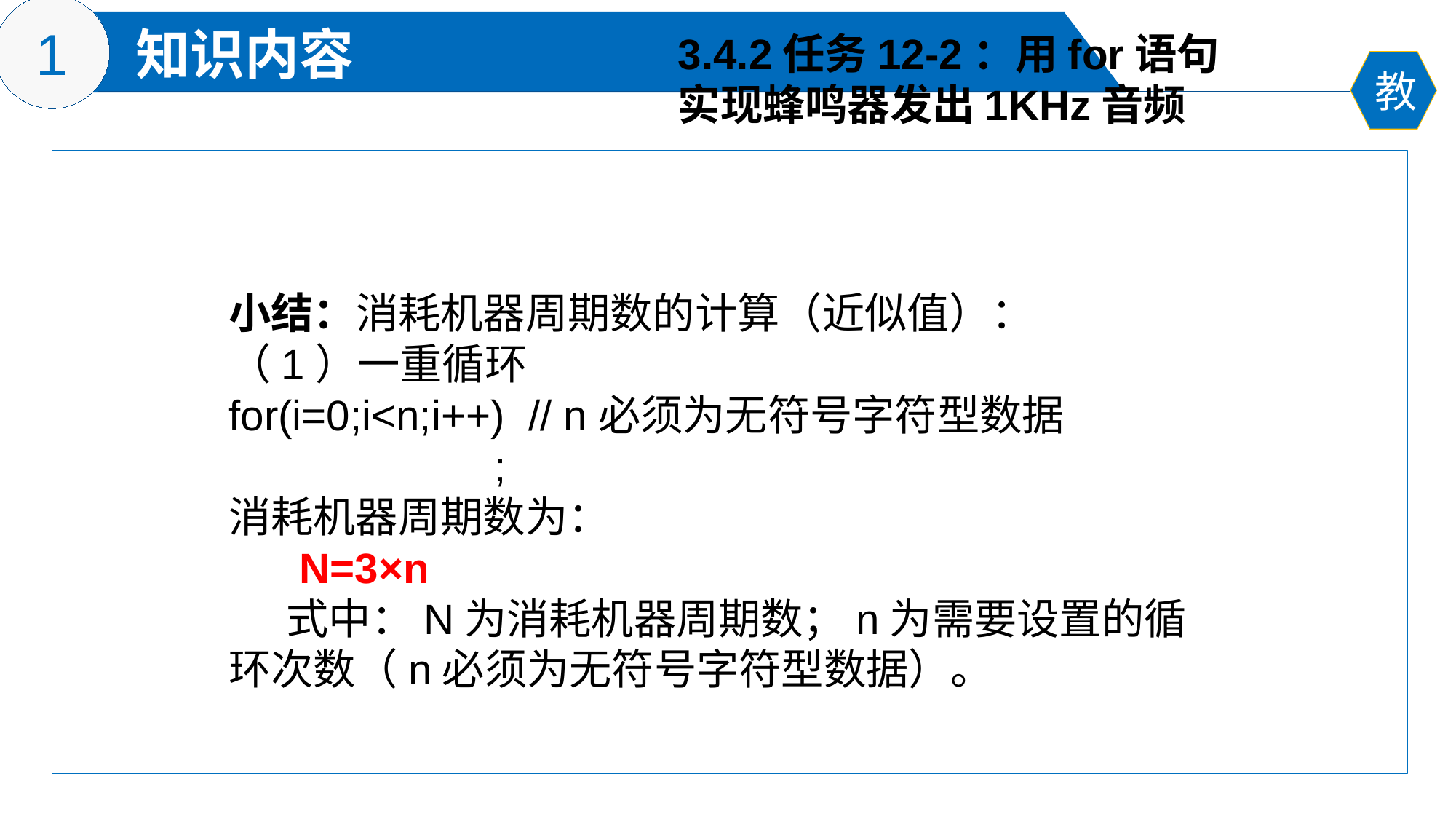

3.4.2任务12-2：用for语句
实现蜂鸣器发出1KHz音频
小结：消耗机器周期数的计算（近似值）：
（1）一重循环
for(i=0;i<n;i++)  // n必须为无符号字符型数据
	  	    ;
消耗机器周期数为：
      N=3×n
     式中：N为消耗机器周期数；n为需要设置的循环次数（n必须为无符号字符型数据）。